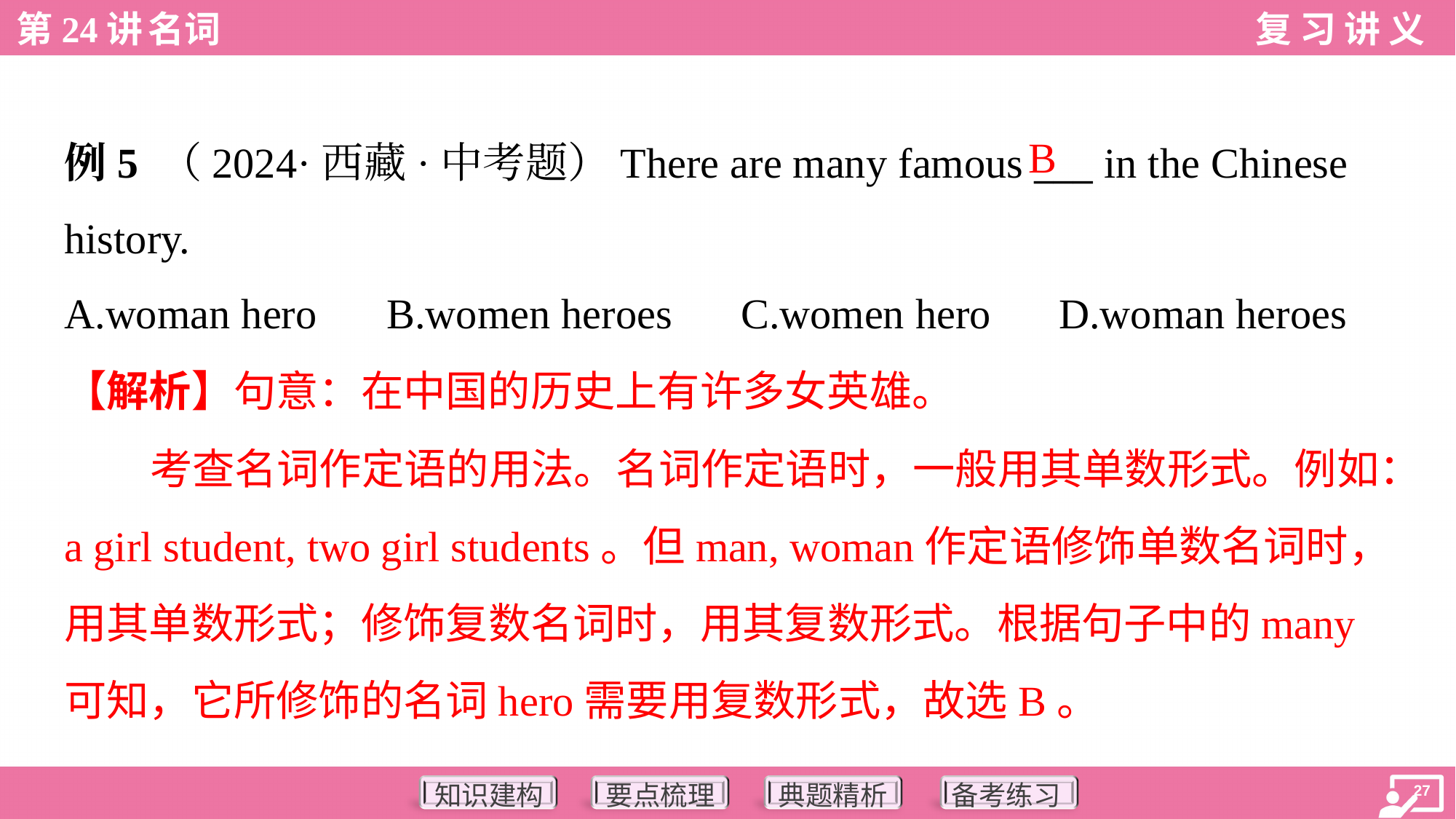

B
例5 （2024·西藏·中考题）There are many famous ___ in the Chinese
history.
A.woman hero	B.women heroes	C.women hero	D.woman heroes
【解析】句意：在中国的历史上有许多女英雄。
考查名词作定语的用法。名词作定语时，一般用其单数形式。例如：a girl student, two girl students。但man, woman作定语修饰单数名词时，用其单数形式；修饰复数名词时，用其复数形式。根据句子中的many可知，它所修饰的名词hero需要用复数形式，故选B。